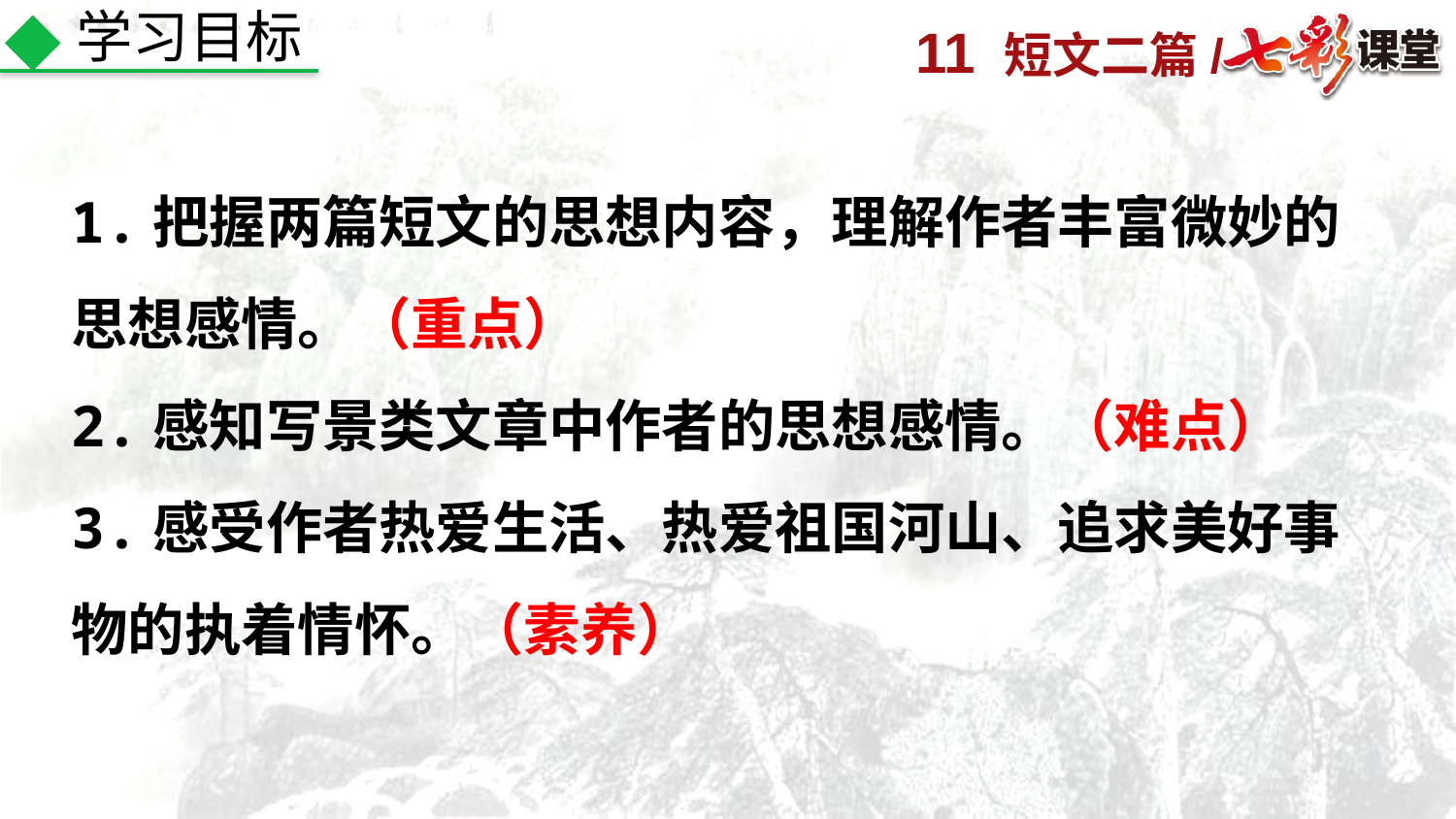

学习目标

1.把握两篇短文的思想内容，理解作者丰富微妙的思想感情。（重点）
2.感知写景类文章中作者的思想感情。（难点）
3.感受作者热爱生活、热爱祖国河山、追求美好事物的执着情怀。（素养）